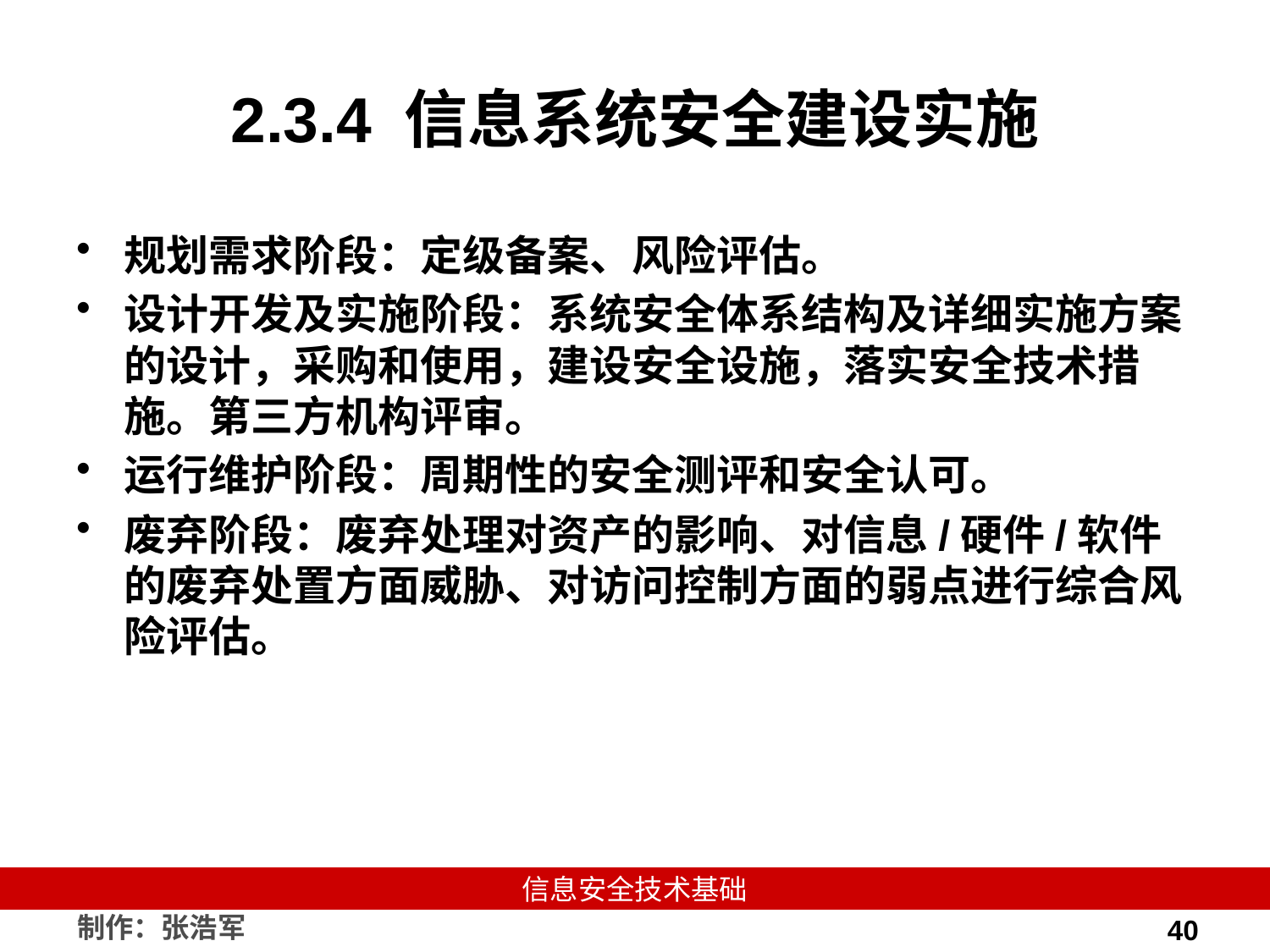

# 2.3.4 信息系统安全建设实施
规划需求阶段：定级备案、风险评估。
设计开发及实施阶段：系统安全体系结构及详细实施方案的设计，采购和使用，建设安全设施，落实安全技术措施。第三方机构评审。
运行维护阶段：周期性的安全测评和安全认可。
废弃阶段：废弃处理对资产的影响、对信息/硬件/软件的废弃处置方面威胁、对访问控制方面的弱点进行综合风险评估。
40